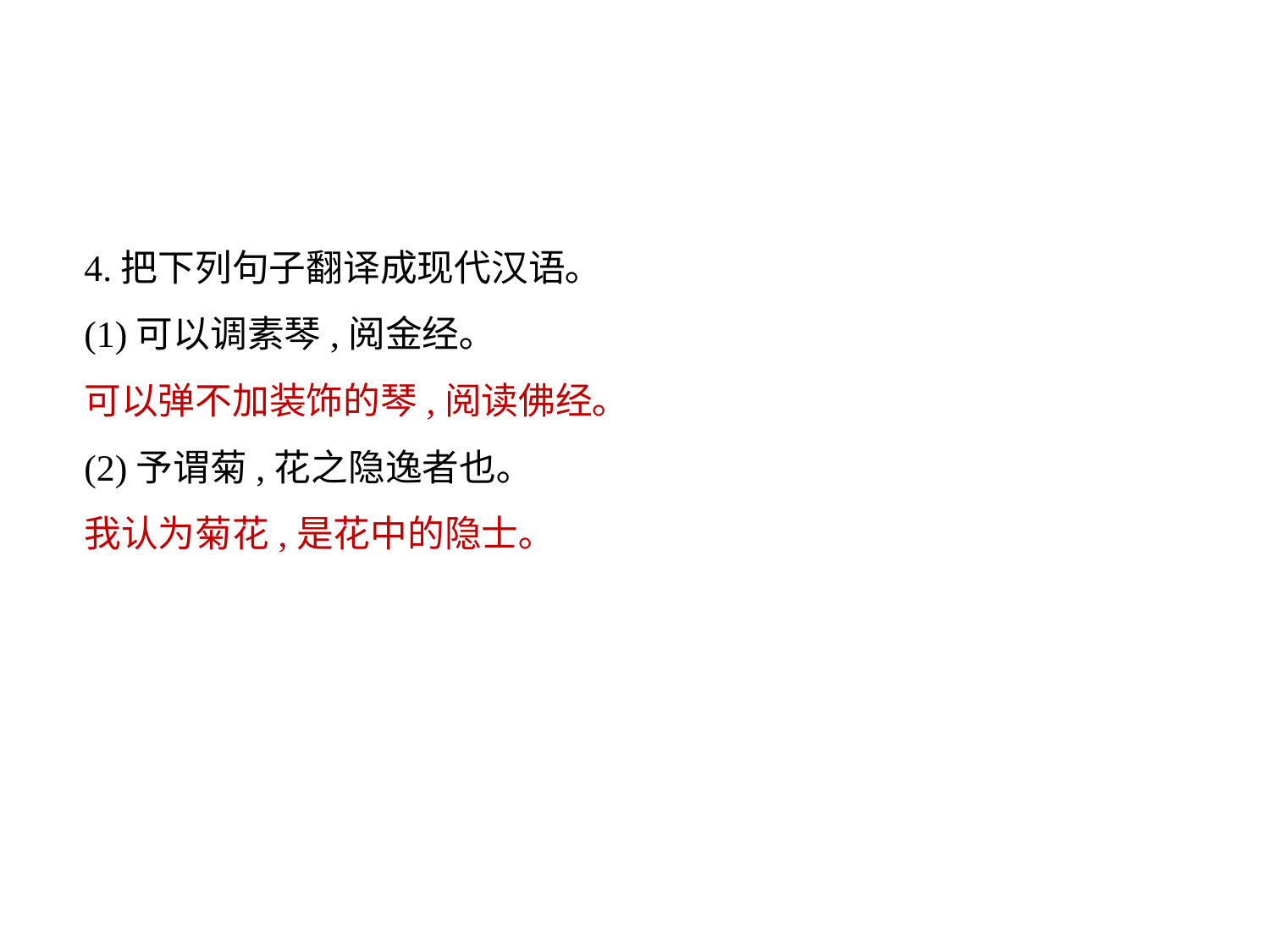

4.把下列句子翻译成现代汉语｡
(1)可以调素琴,阅金经｡
可以弹不加装饰的琴,阅读佛经｡
(2)予谓菊,花之隐逸者也｡
我认为菊花,是花中的隐士｡